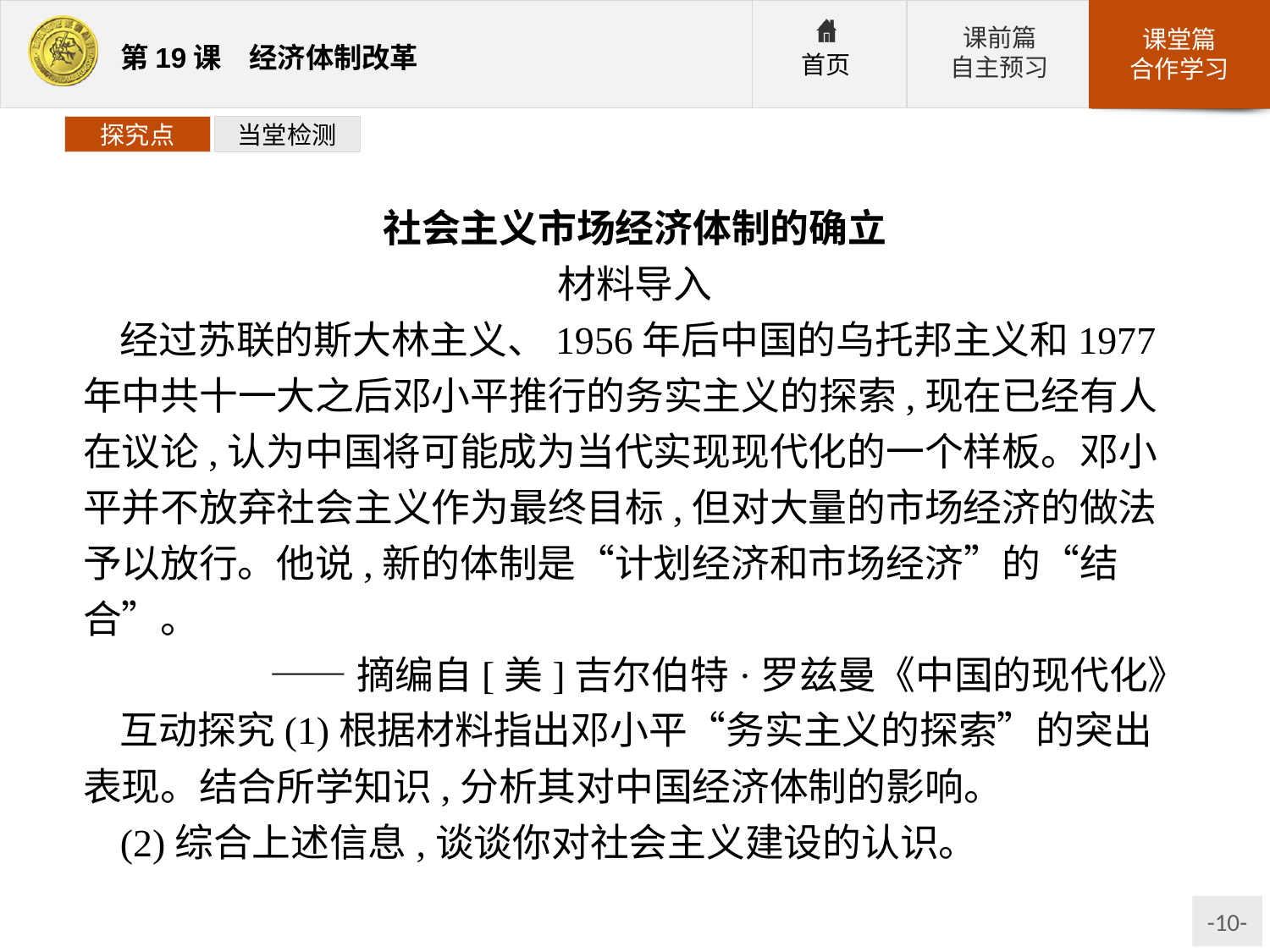

探究点
当堂检测
社会主义市场经济体制的确立
材料导入
经过苏联的斯大林主义、1956年后中国的乌托邦主义和1977年中共十一大之后邓小平推行的务实主义的探索,现在已经有人在议论,认为中国将可能成为当代实现现代化的一个样板。邓小平并不放弃社会主义作为最终目标,但对大量的市场经济的做法予以放行。他说,新的体制是“计划经济和市场经济”的“结合”。
——摘编自[美]吉尔伯特·罗兹曼《中国的现代化》
互动探究(1)根据材料指出邓小平“务实主义的探索”的突出表现。结合所学知识,分析其对中国经济体制的影响。
(2)综合上述信息,谈谈你对社会主义建设的认识。